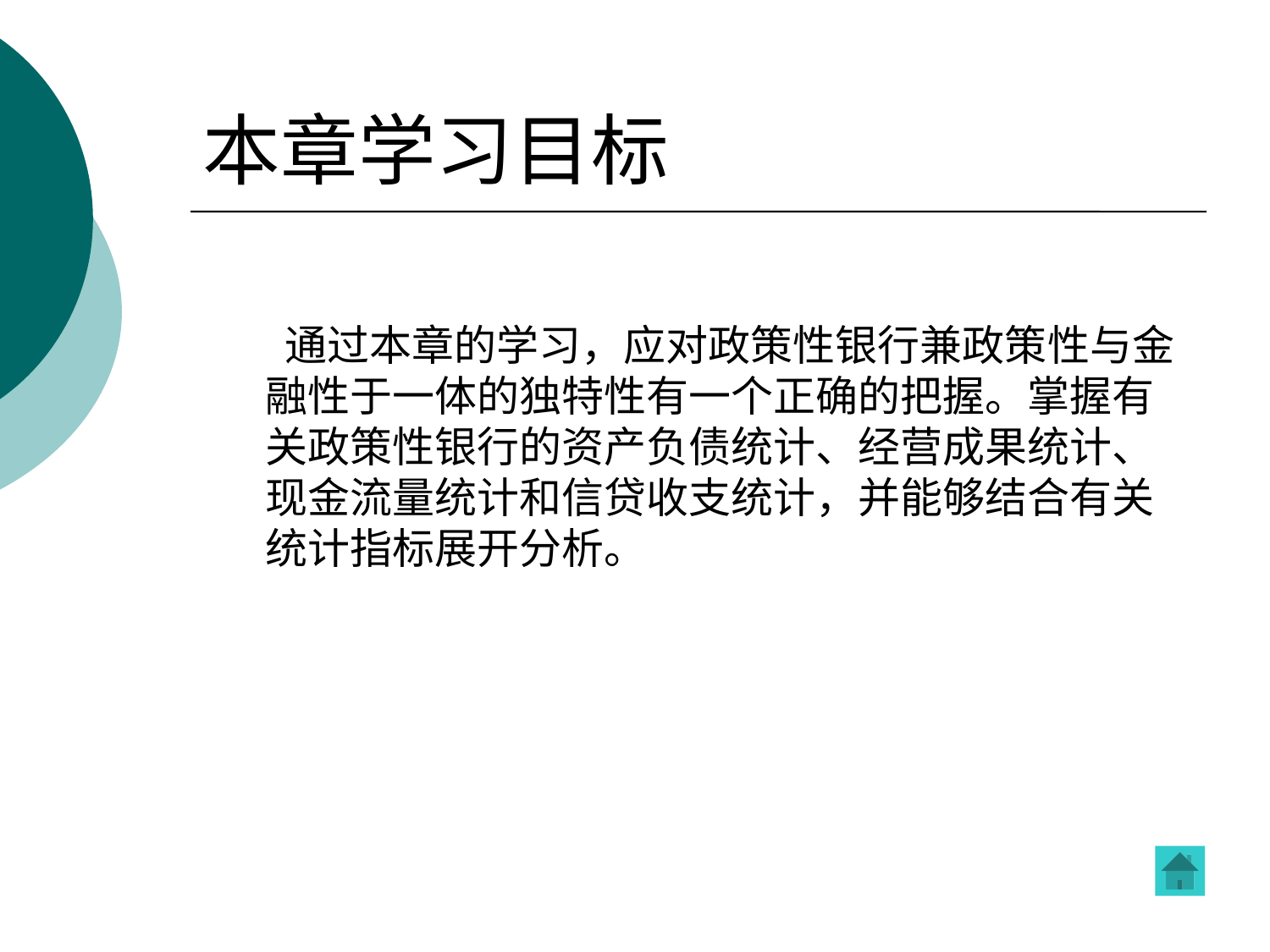

# 本章学习目标
      通过本章的学习，应对政策性银行兼政策性与金融性于一体的独特性有一个正确的把握。掌握有关政策性银行的资产负债统计、经营成果统计、现金流量统计和信贷收支统计，并能够结合有关统计指标展开分析。